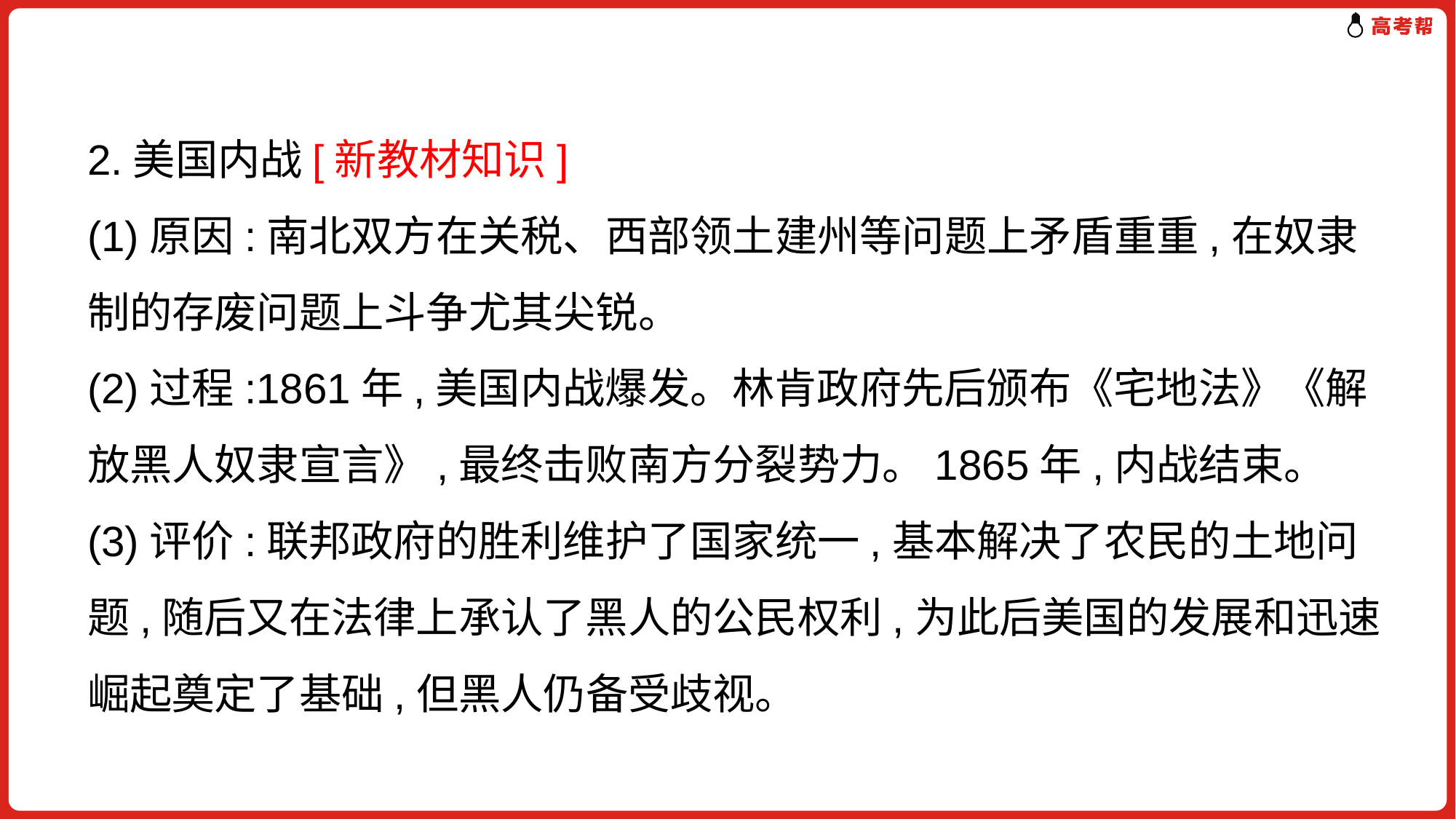

2.美国内战[新教材知识]
(1)原因:南北双方在关税、西部领土建州等问题上矛盾重重,在奴隶制的存废问题上斗争尤其尖锐。
(2)过程:1861年,美国内战爆发。林肯政府先后颁布《宅地法》《解放黑人奴隶宣言》,最终击败南方分裂势力。1865年,内战结束。
(3)评价:联邦政府的胜利维护了国家统一,基本解决了农民的土地问题,随后又在法律上承认了黑人的公民权利,为此后美国的发展和迅速崛起奠定了基础,但黑人仍备受歧视。